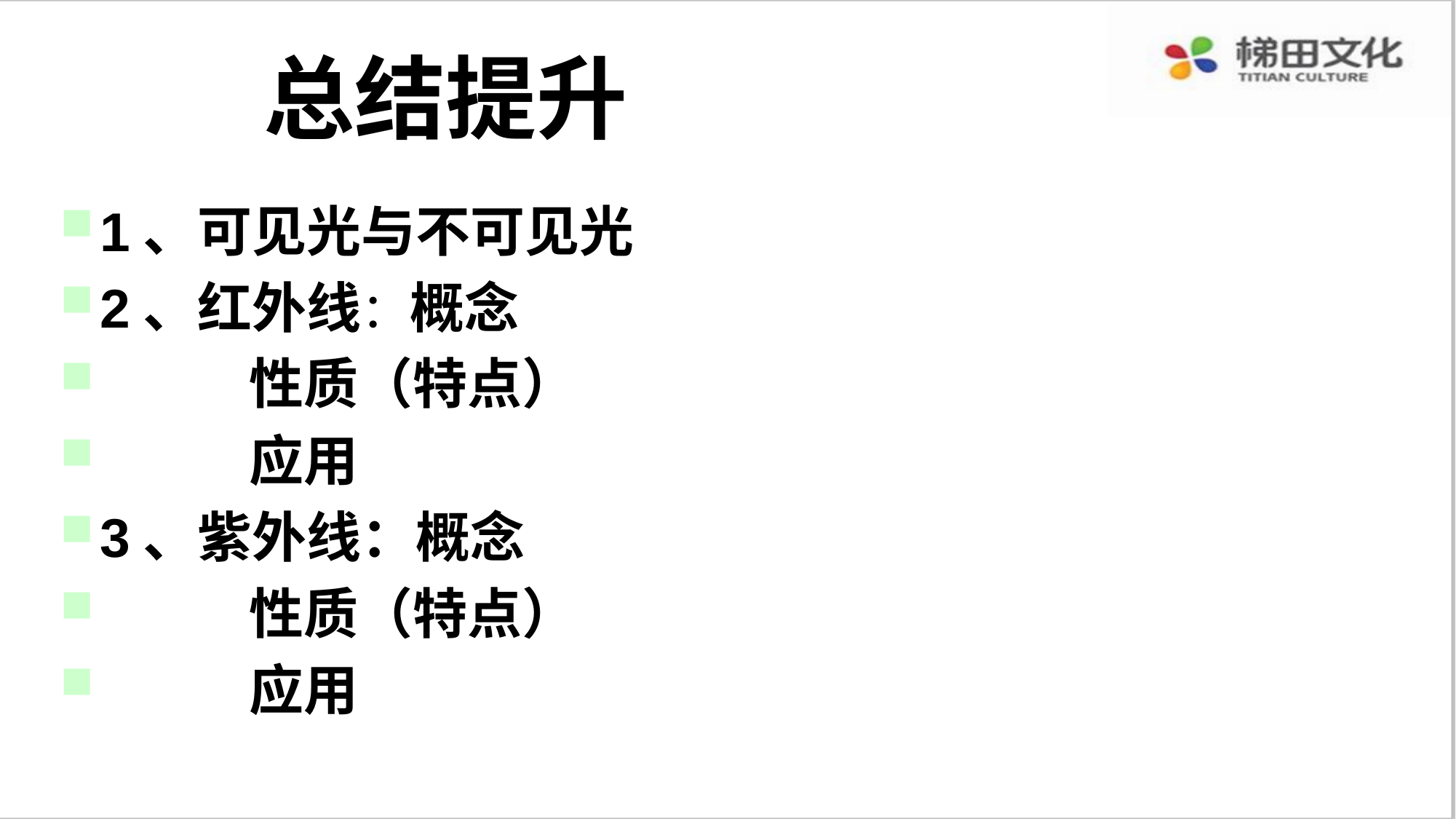

# 总结提升
1、可见光与不可见光
2、红外线：概念
           性质（特点）
           应用
3、紫外线：概念
           性质（特点）
           应用